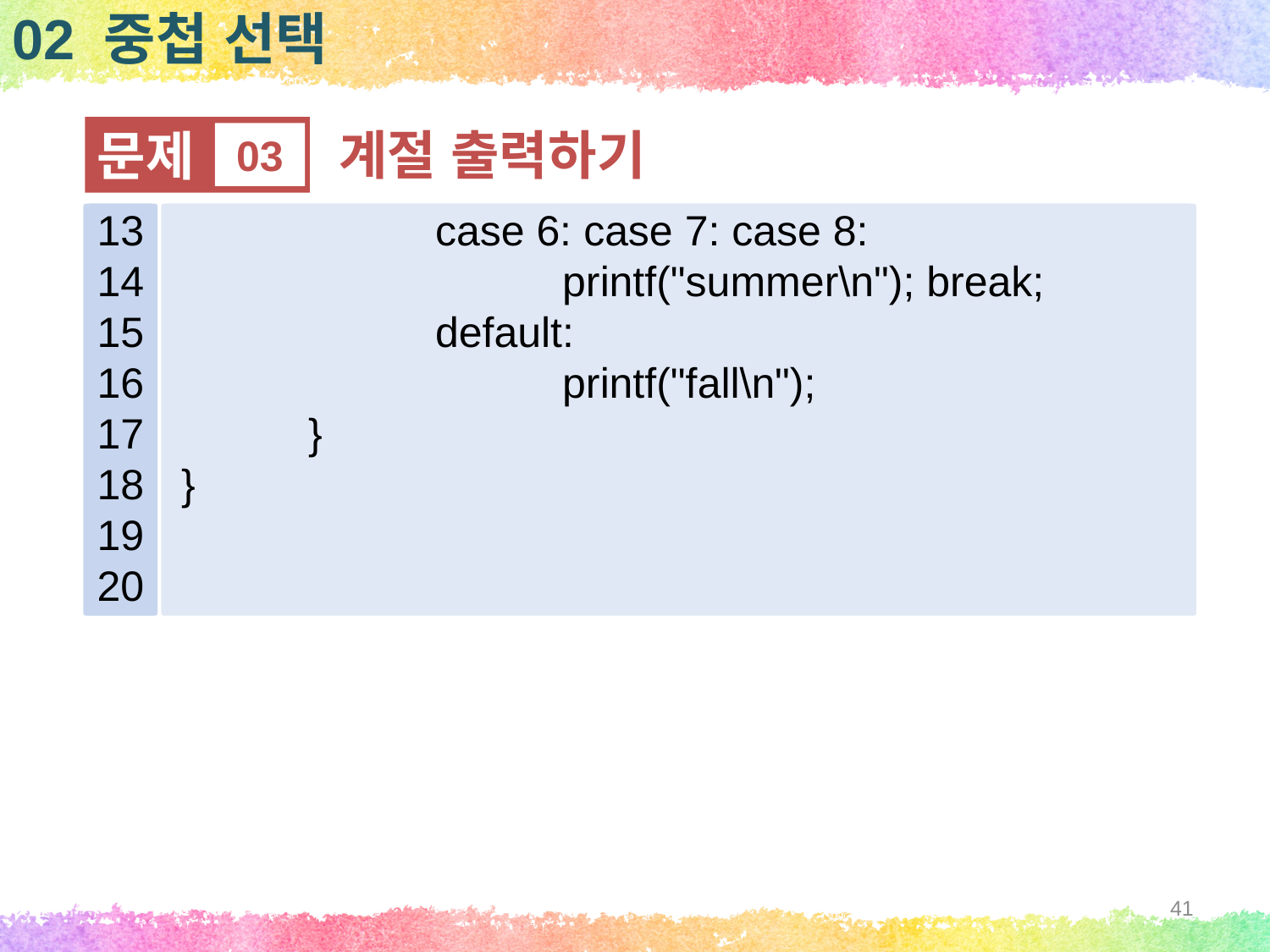

02 중첩 선택
문제
03
계절 출력하기
13
14
15
16
17
18
19
20
		case 6: case 7: case 8:
			printf("summer\n"); break;
		default:
			printf("fall\n");
	}
}
41